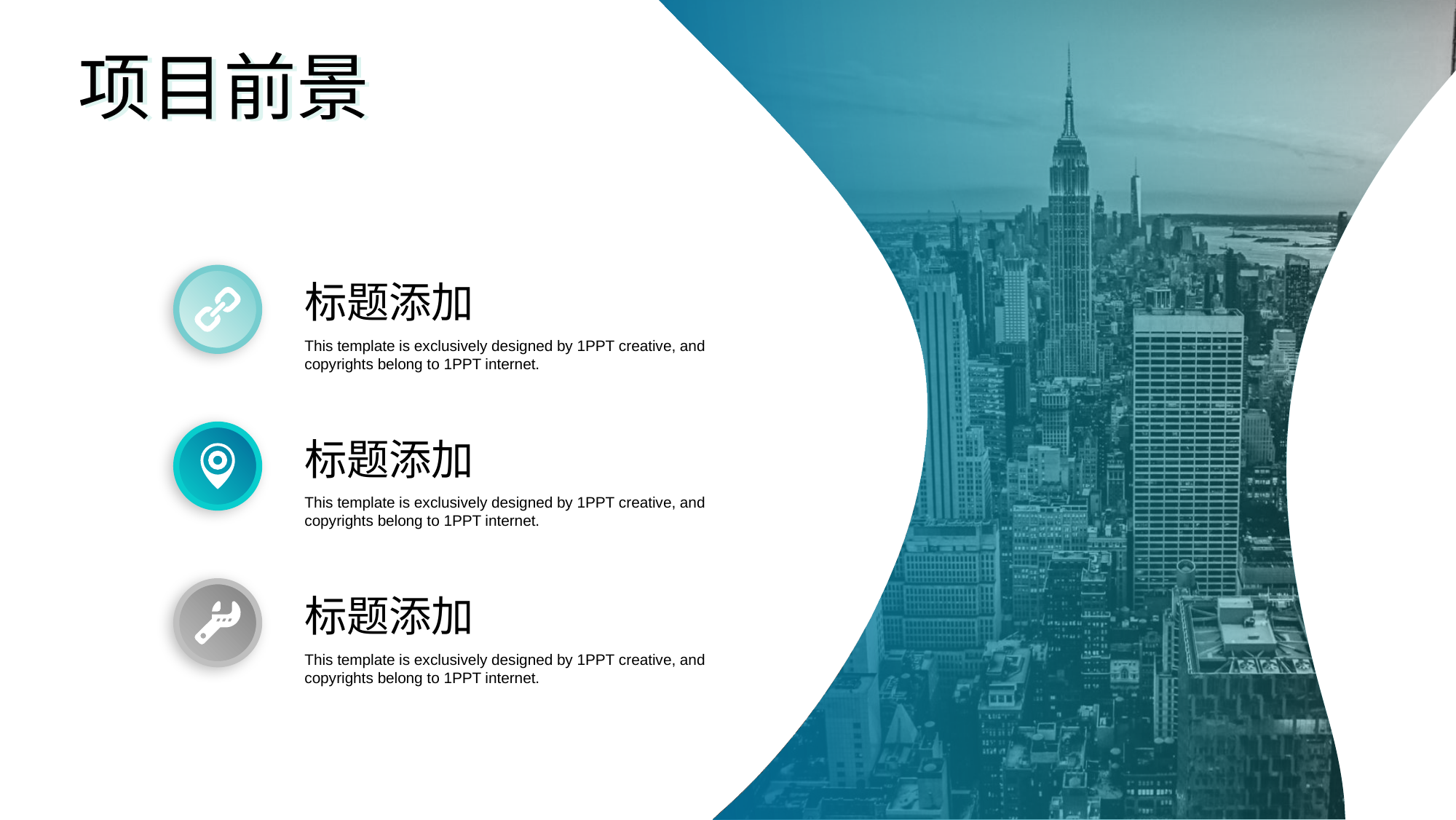

项目前景
项目前景

标题添加
This template is exclusively designed by 1PPT creative, and copyrights belong to 1PPT internet.

标题添加
This template is exclusively designed by 1PPT creative, and copyrights belong to 1PPT internet.

标题添加
This template is exclusively designed by 1PPT creative, and copyrights belong to 1PPT internet.